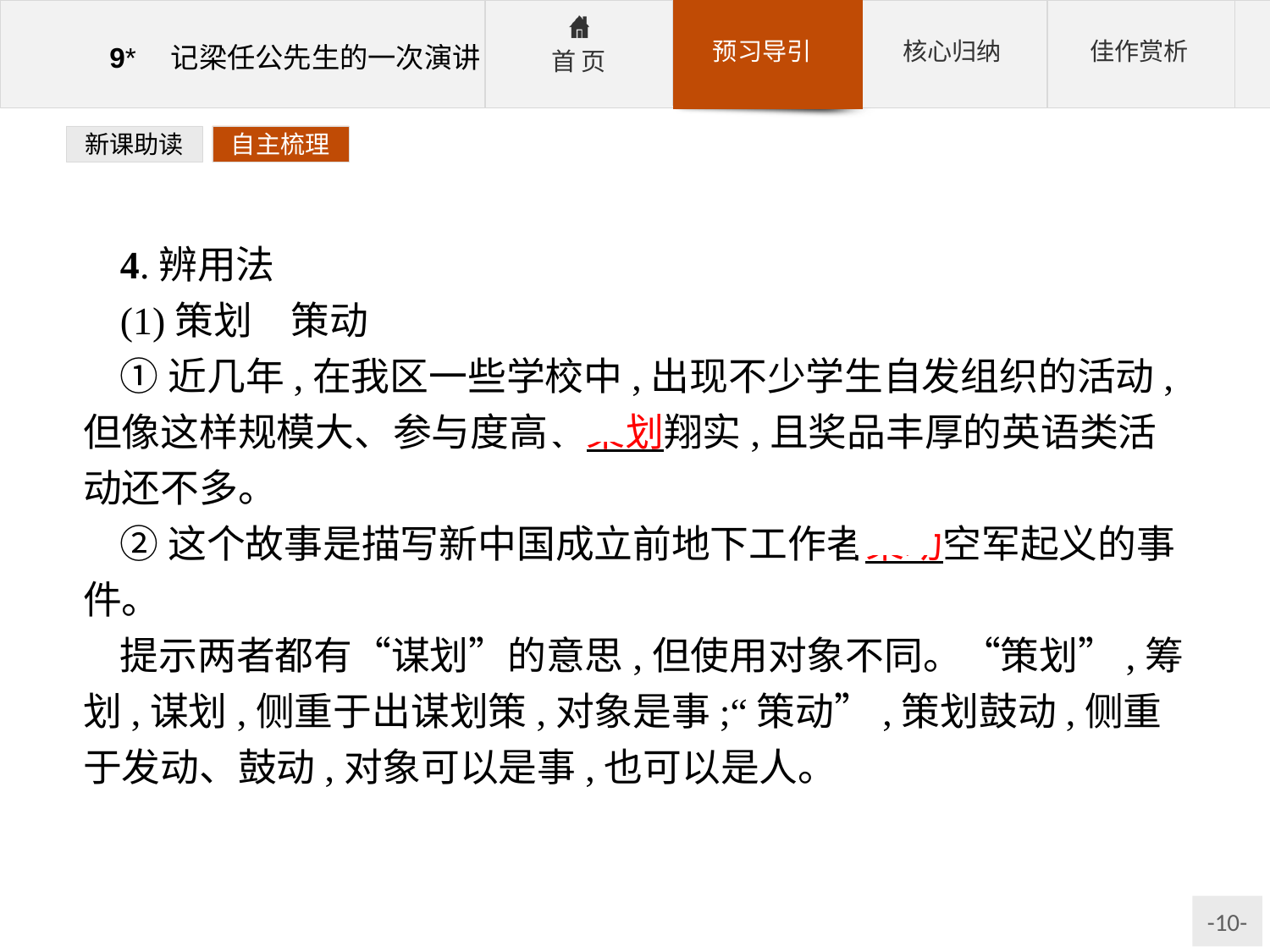

新课助读
自主梳理
4.辨用法
(1)策划　策动
①近几年,在我区一些学校中,出现不少学生自发组织的活动,但像这样规模大、参与度高、策划翔实,且奖品丰厚的英语类活动还不多。
②这个故事是描写新中国成立前地下工作者策动空军起义的事件。
提示两者都有“谋划”的意思,但使用对象不同。“策划”,筹划,谋划,侧重于出谋划策,对象是事;“策动”,策划鼓动,侧重于发动、鼓动,对象可以是事,也可以是人。